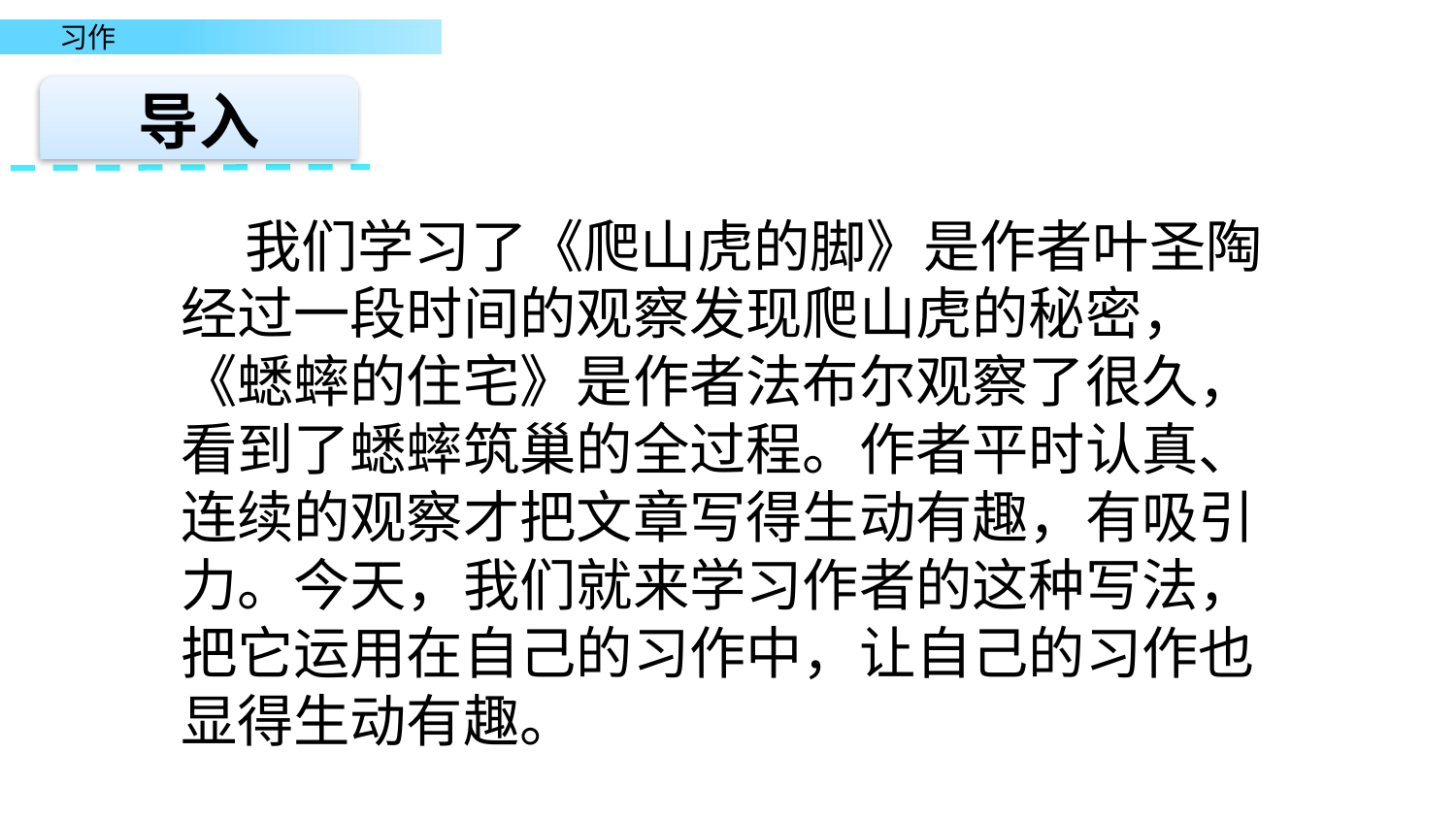

导入
    我们学习了《爬山虎的脚》是作者叶圣陶经过一段时间的观察发现爬山虎的秘密，《蟋蟀的住宅》是作者法布尔观察了很久，看到了蟋蟀筑巢的全过程。作者平时认真、连续的观察才把文章写得生动有趣，有吸引力。今天，我们就来学习作者的这种写法，把它运用在自己的习作中，让自己的习作也显得生动有趣。